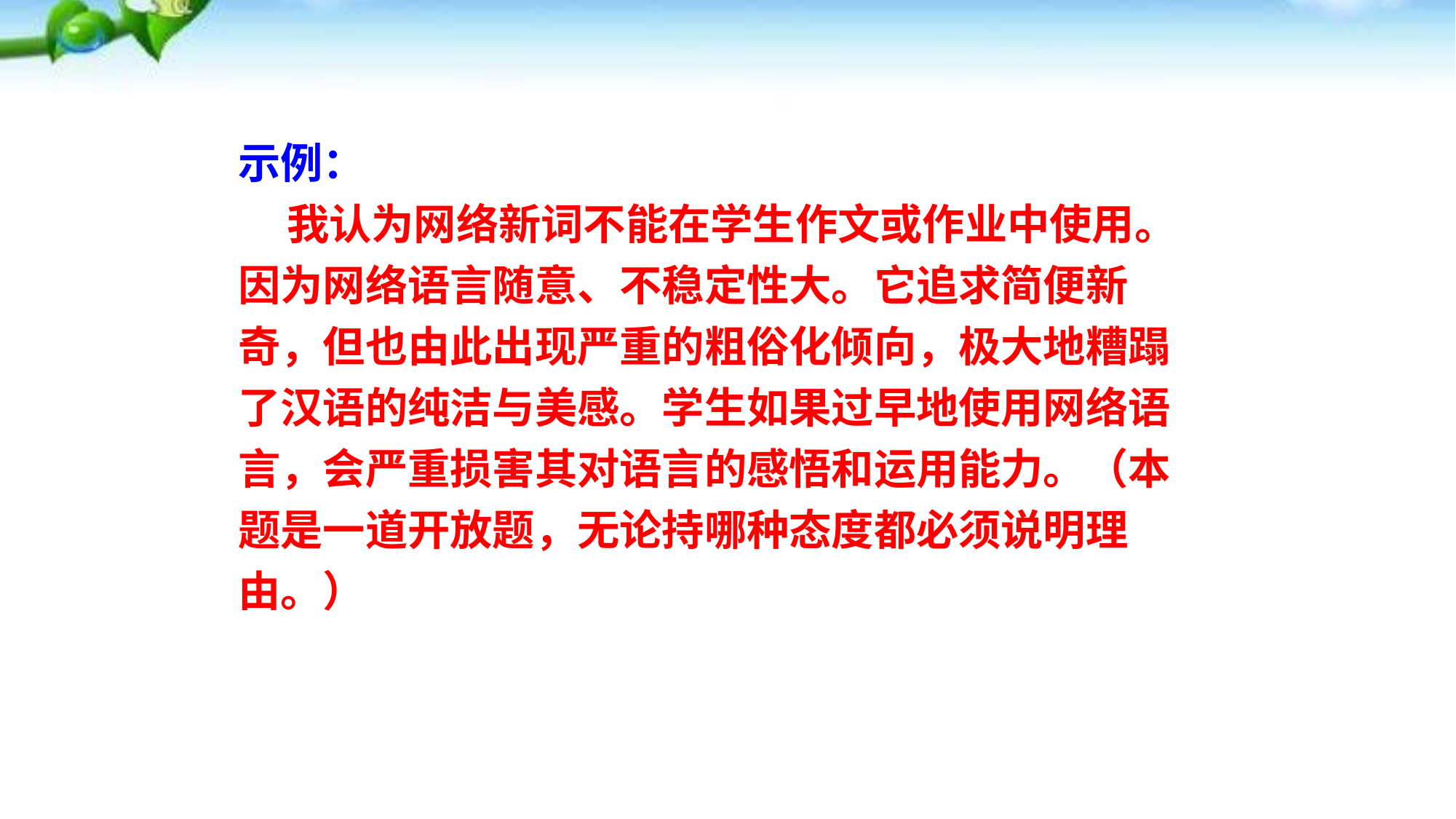

示例：
    我认为网络新词不能在学生作文或作业中使用。因为网络语言随意、不稳定性大。它追求简便新奇，但也由此出现严重的粗俗化倾向，极大地糟蹋了汉语的纯洁与美感。学生如果过早地使用网络语言，会严重损害其对语言的感悟和运用能力。（本题是一道开放题，无论持哪种态度都必须说明理由。）